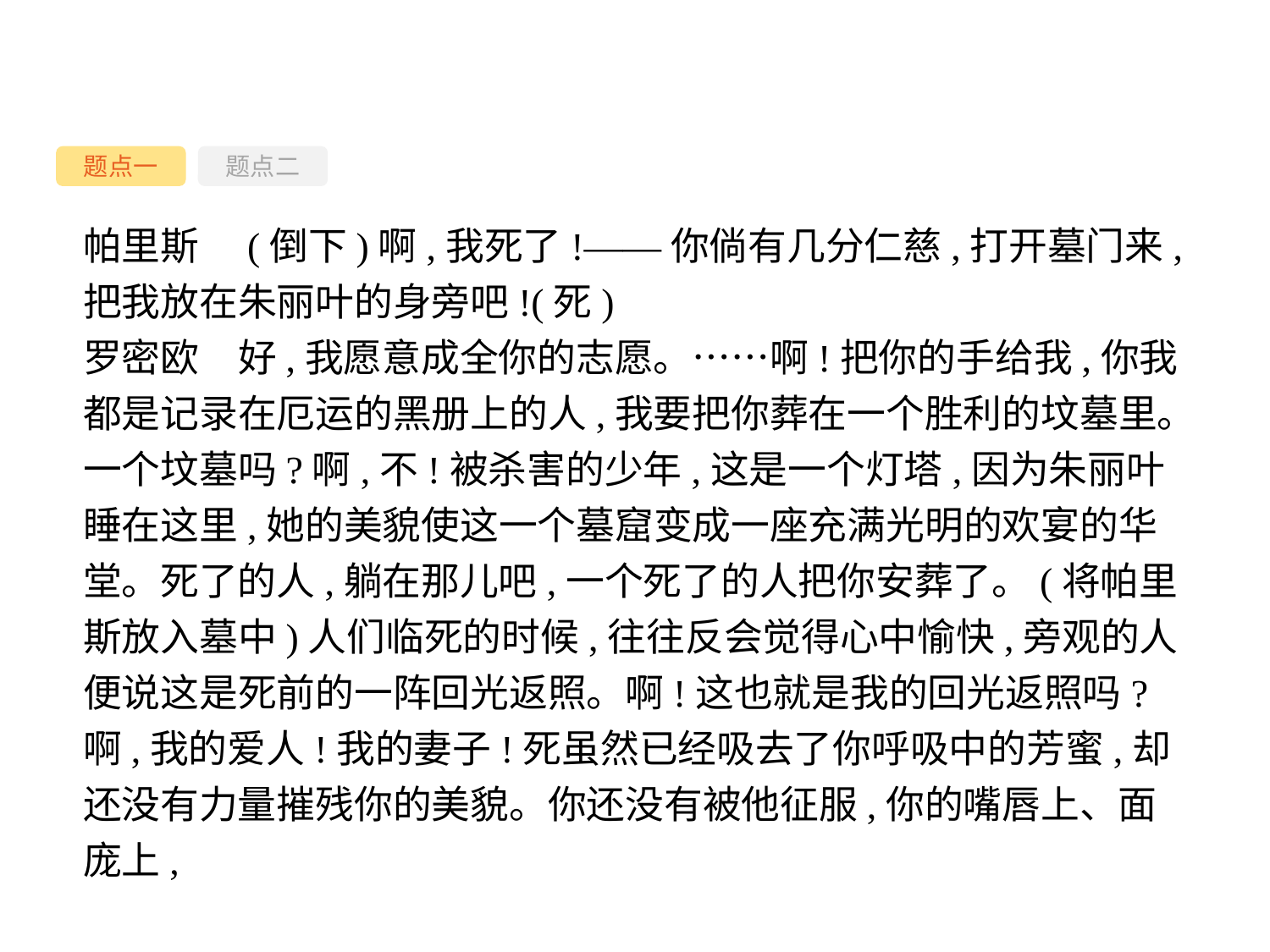

题点一
题点二
帕里斯　(倒下)啊,我死了!——你倘有几分仁慈,打开墓门来,把我放在朱丽叶的身旁吧!(死)
罗密欧　好,我愿意成全你的志愿。……啊!把你的手给我,你我都是记录在厄运的黑册上的人,我要把你葬在一个胜利的坟墓里。一个坟墓吗?啊,不!被杀害的少年,这是一个灯塔,因为朱丽叶睡在这里,她的美貌使这一个墓窟变成一座充满光明的欢宴的华堂。死了的人,躺在那儿吧,一个死了的人把你安葬了。(将帕里斯放入墓中)人们临死的时候,往往反会觉得心中愉快,旁观的人便说这是死前的一阵回光返照。啊!这也就是我的回光返照吗?啊,我的爱人!我的妻子!死虽然已经吸去了你呼吸中的芳蜜,却还没有力量摧残你的美貌。你还没有被他征服,你的嘴唇上、面庞上,
-30-